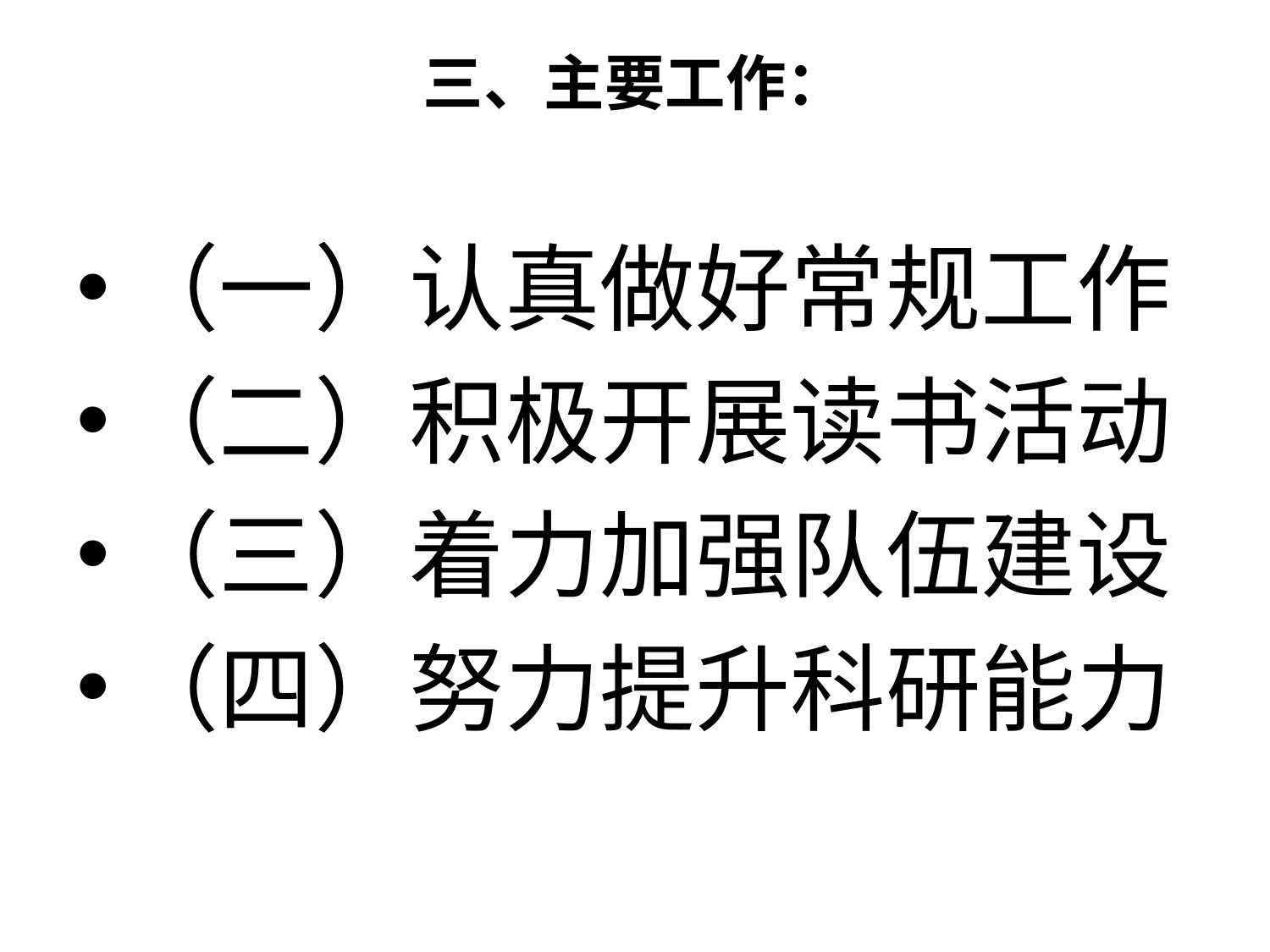

# 三、主要工作：
（一）认真做好常规工作
（二）积极开展读书活动
（三）着力加强队伍建设
（四）努力提升科研能力